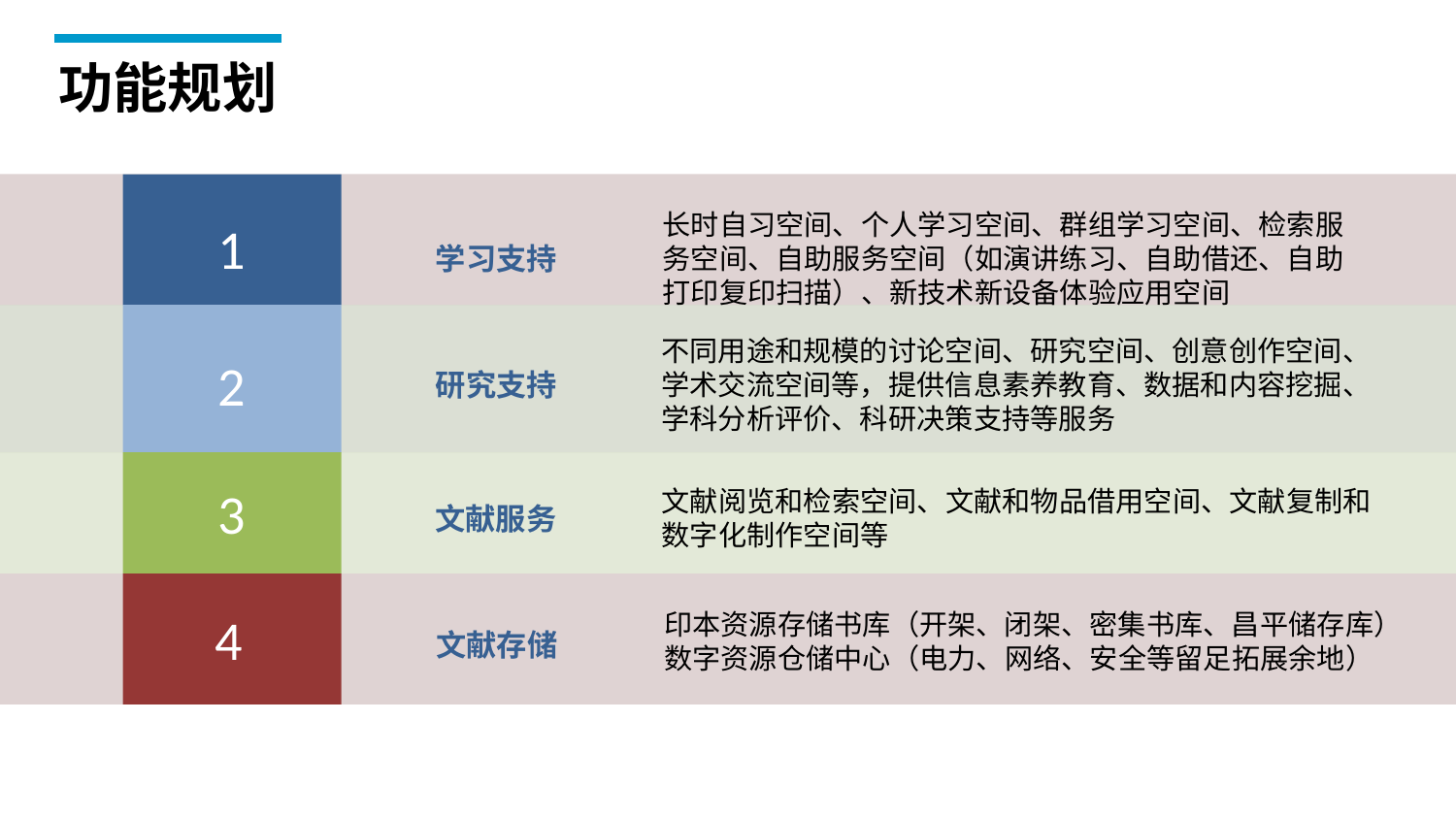

功能规划

长时自习空间、个人学习空间、群组学习空间、检索服务空间、自助服务空间（如演讲练习、自助借还、自助打印复印扫描）、新技术新设备体验应用空间
1
学习支持

不同用途和规模的讨论空间、研究空间、创意创作空间、学术交流空间等，提供信息素养教育、数据和内容挖掘、学科分析评价、科研决策支持等服务
2
研究支持

3
文献阅览和检索空间、文献和物品借用空间、文献复制和数字化制作空间等
文献服务

4
印本资源存储书库（开架、闭架、密集书库、昌平储存库）
数字资源仓储中心（电力、网络、安全等留足拓展余地）
文献存储